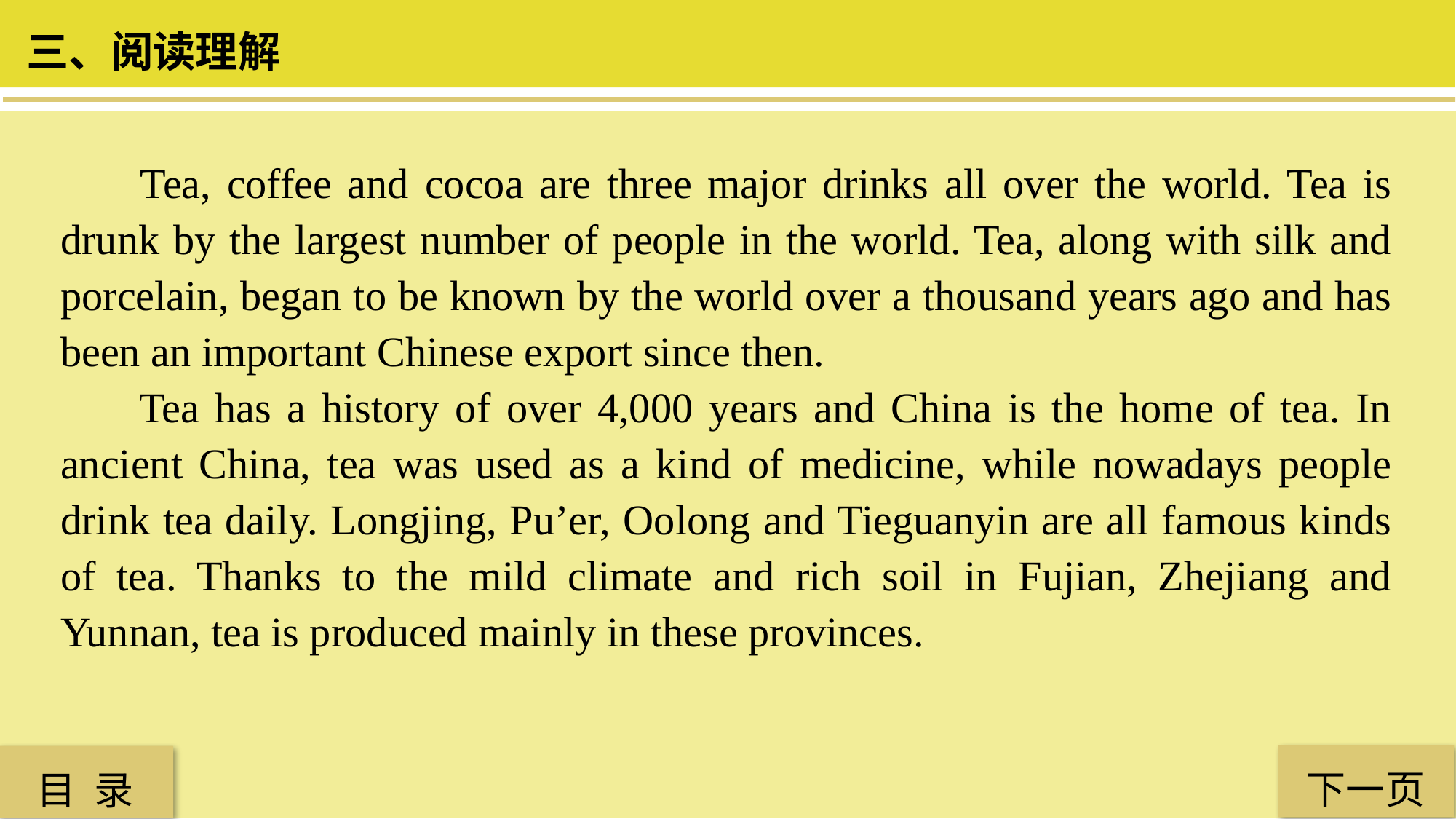

三、阅读理解
     Tea, coffee and cocoa are three major drinks all over the world. Tea is drunk by the largest number of people in the world. Tea, along with silk and porcelain, began to be known by the world over a thousand years ago and has been an important Chinese export since then.
     Tea has a history of over 4,000 years and China is the home of tea. In ancient China, tea was used as a kind of medicine, while nowadays people drink tea daily. Longjing, Pu’er, Oolong and Tieguanyin are all famous kinds of tea. Thanks to the mild climate and rich soil in Fujian, Zhejiang and Yunnan, tea is produced mainly in these provinces.